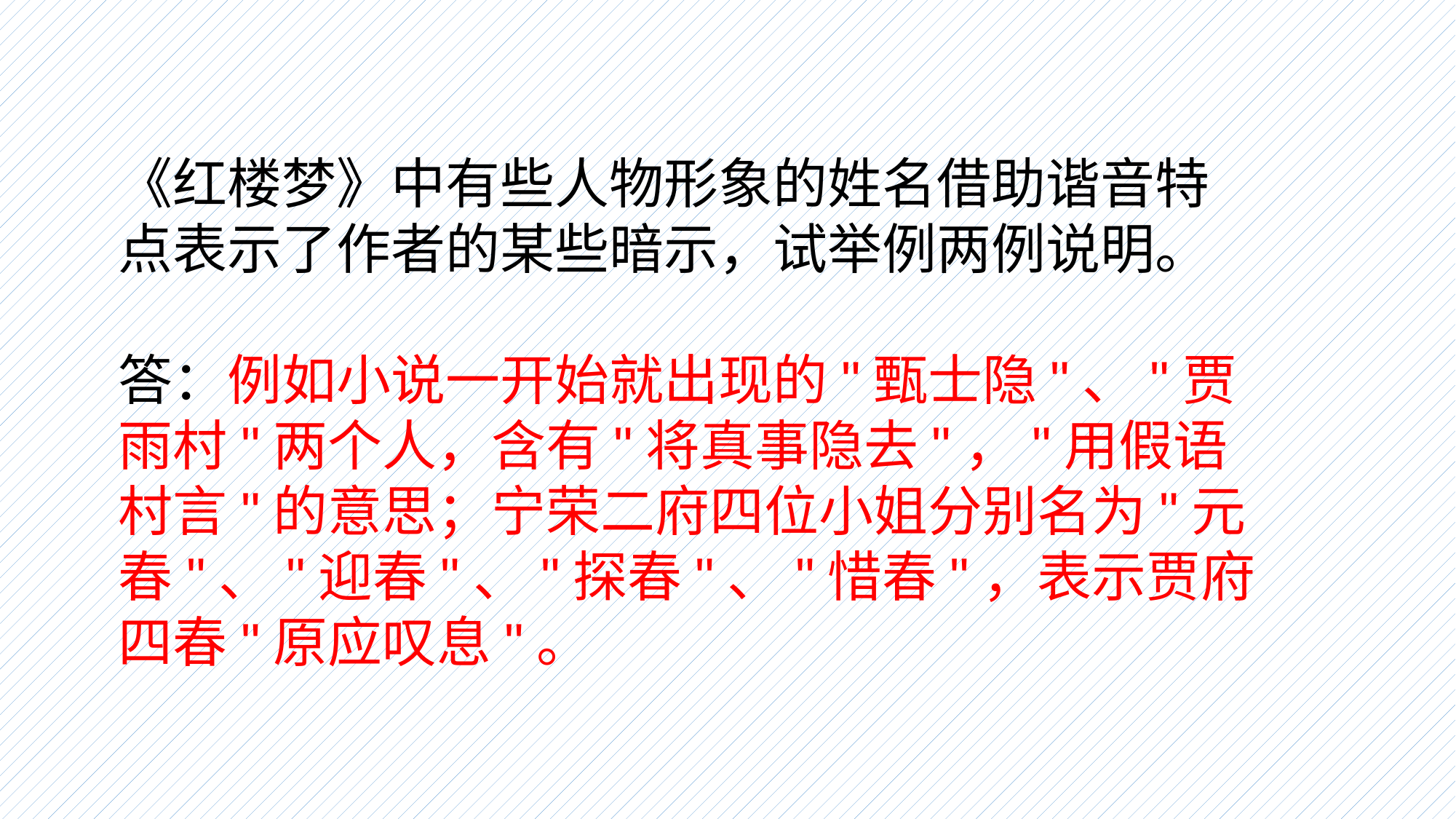

《红楼梦》中有些人物形象的姓名借助谐音特点表示了作者的某些暗示，试举例两例说明。

答：例如小说一开始就出现的"甄士隐"、"贾雨村"两个人，含有"将真事隐去"，"用假语村言"的意思；宁荣二府四位小姐分别名为"元春"、"迎春"、"探春"、"惜春"，表示贾府四春"原应叹息"。